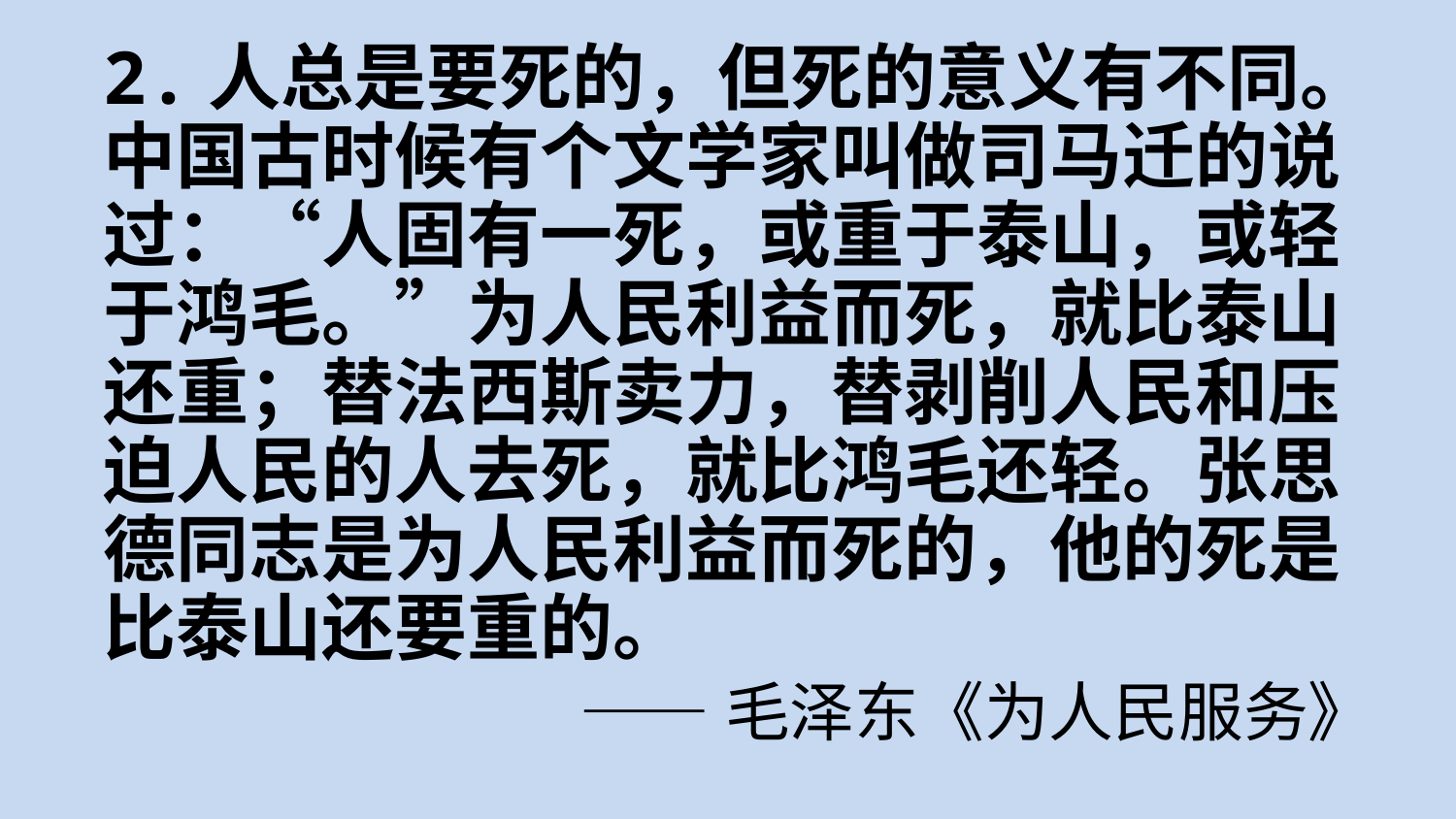

2.人总是要死的，但死的意义有不同。中国古时候有个文学家叫做司马迁的说过：“人固有一死，或重于泰山，或轻于鸿毛。”为人民利益而死，就比泰山还重；替法西斯卖力，替剥削人民和压迫人民的人去死，就比鸿毛还轻。张思德同志是为人民利益而死的，他的死是比泰山还要重的。
——毛泽东《为人民服务》